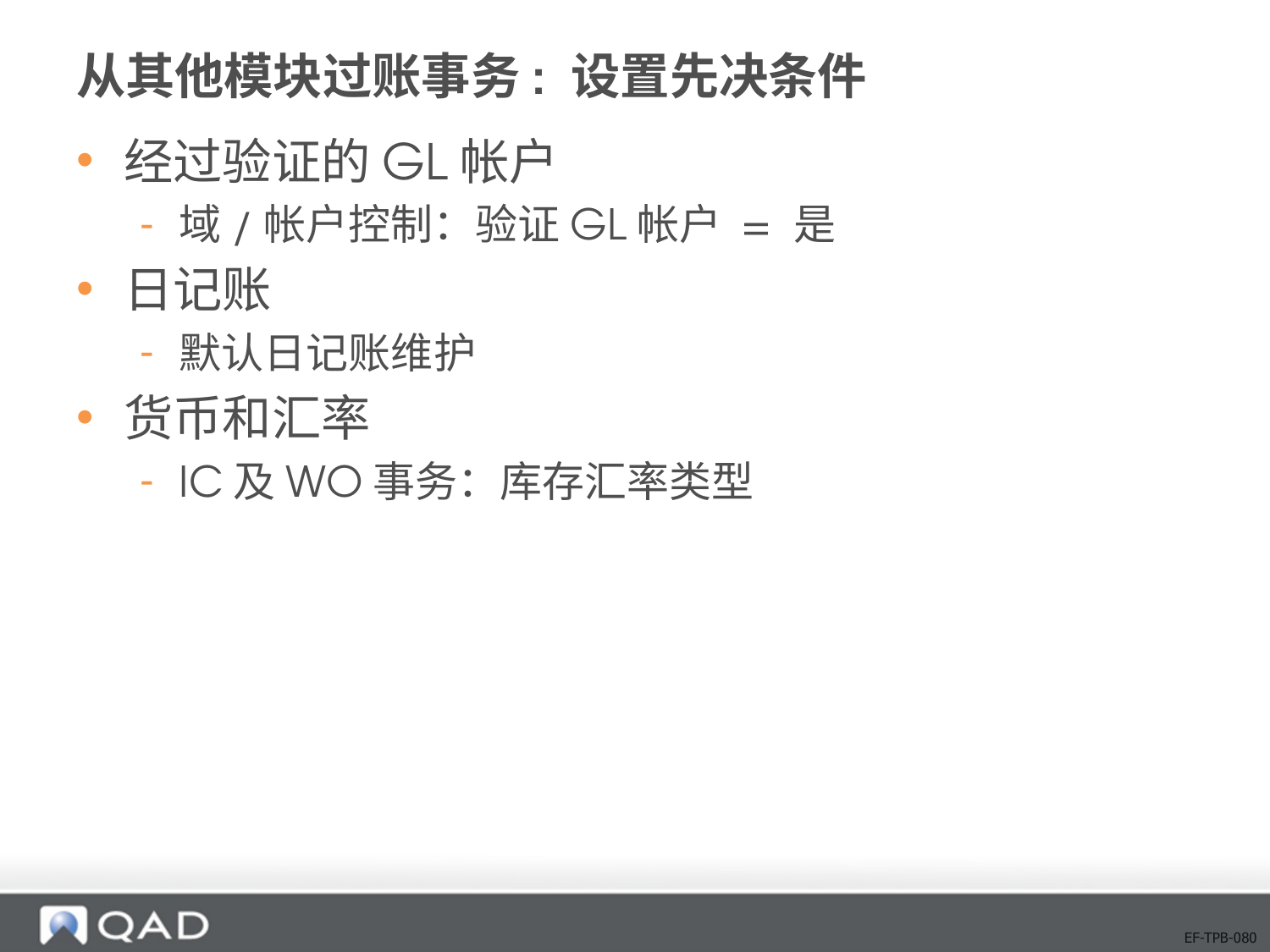

# 从其他模块过账事务: 设置先决条件
经过验证的GL帐户
域/帐户控制：验证GL帐户 = 是
日记账
默认日记账维护
货币和汇率
IC及WO事务：库存汇率类型
EF-TPB-080